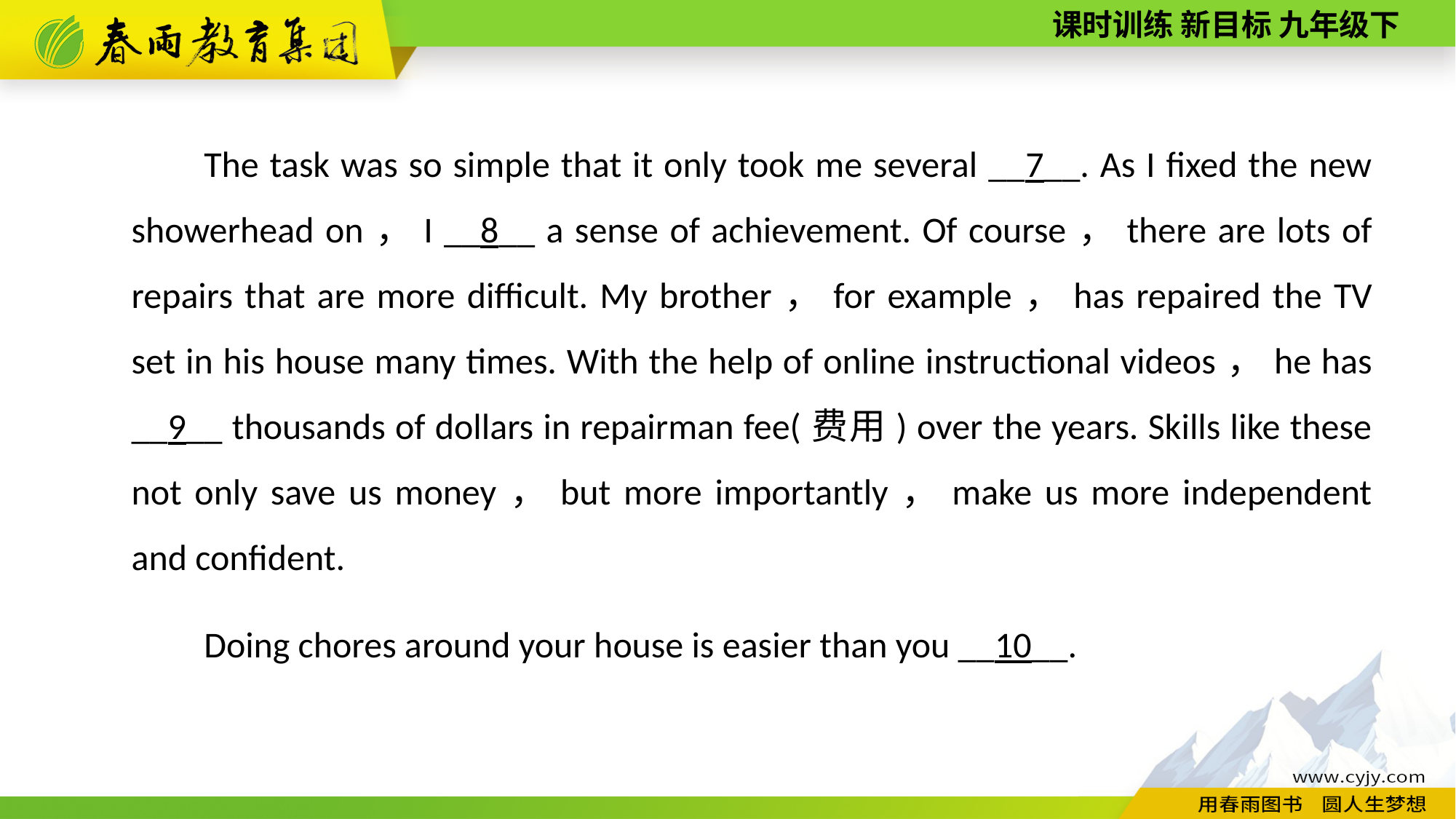

The task was so simple that it only took me several __7__. As I fixed the new showerhead on，I __8__ a sense of achievement. Of course，there are lots of repairs that are more difficult. My brother，for example，has repaired the TV set in his house many times. With the help of online instructional videos，he has __9__ thousands of dollars in repairman fee(费用) over the years. Skills like these not only save us money，but more importantly，make us more independent and confident.
Doing chores around your house is easier than you __10__.